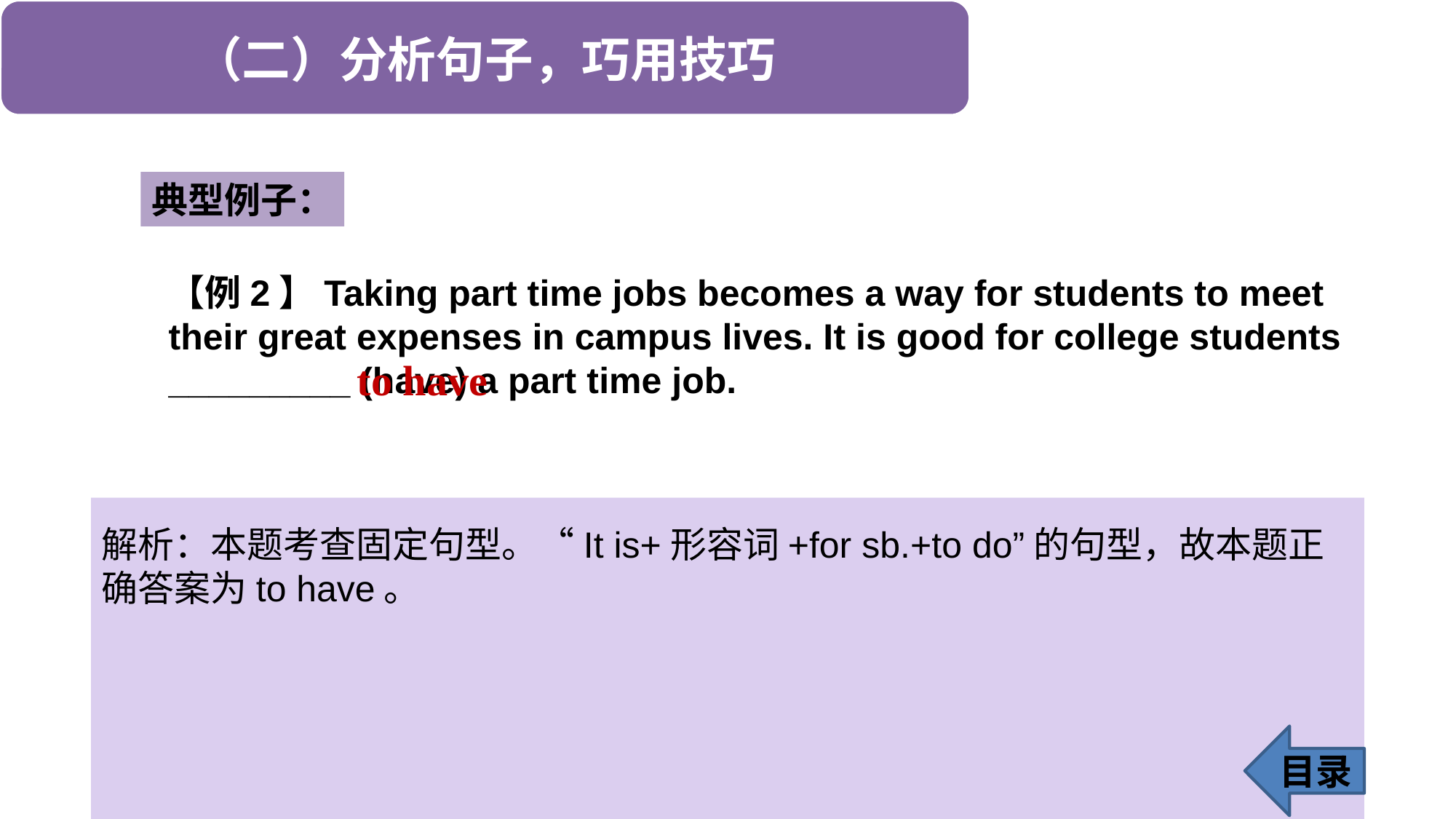

（二）分析句子，巧用技巧
典型例子：
【例2】Taking part time jobs becomes a way for students to meet their great expenses in campus lives. It is good for college students _________ (have) a part time job.
to have

解析：本题考查固定句型。“It is+形容词+for sb.+to do”的句型，故本题正确答案为to have。
目录
18